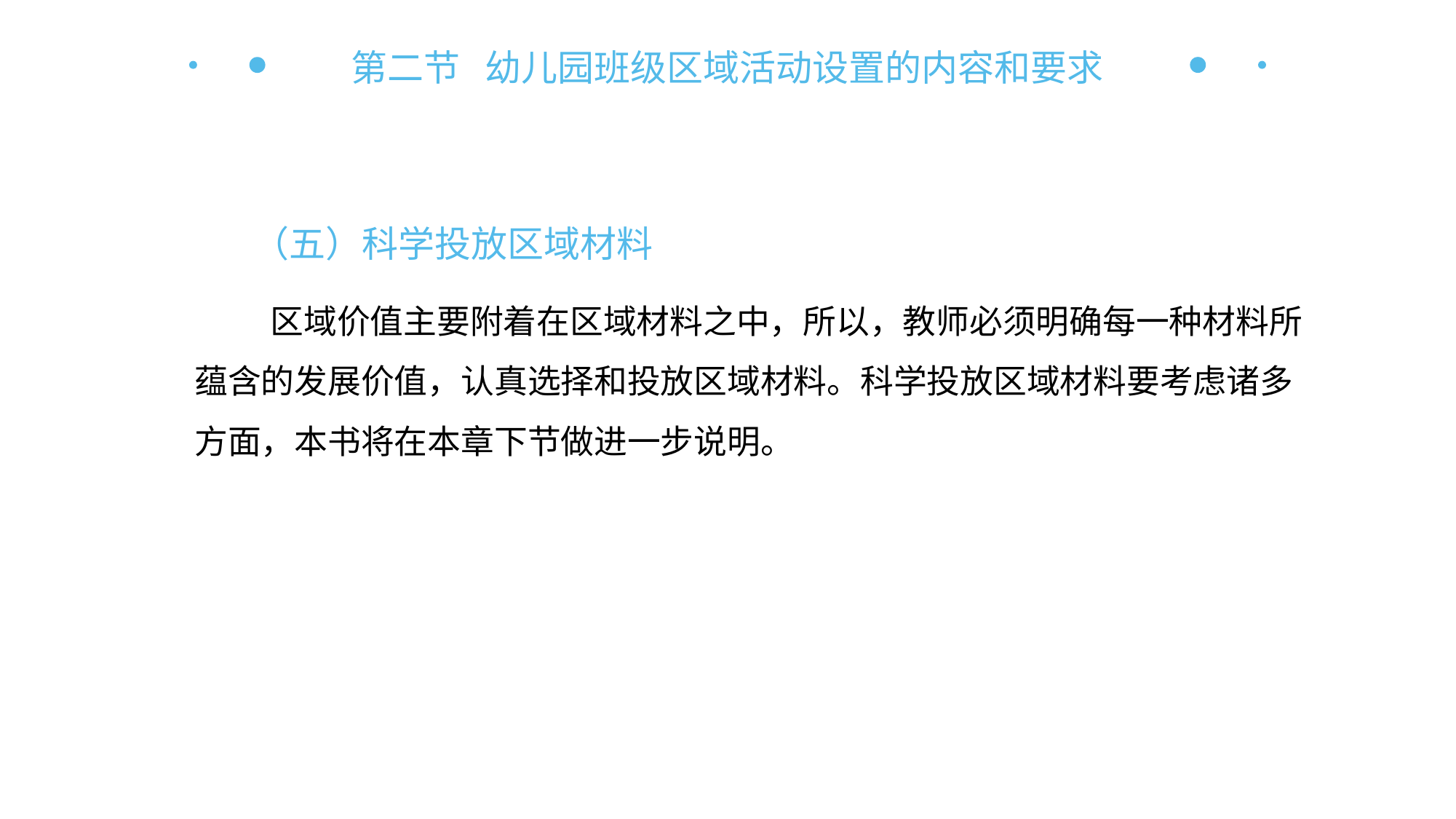

第二节   幼儿园班级区域活动设置的内容和要求

（五）科学投放区域材料
区域价值主要附着在区域材料之中，所以，教师必须明确每一种材料所蕴含的发展价值，认真选择和投放区域材料。科学投放区域材料要考虑诸多方面，本书将在本章下节做进一步说明。